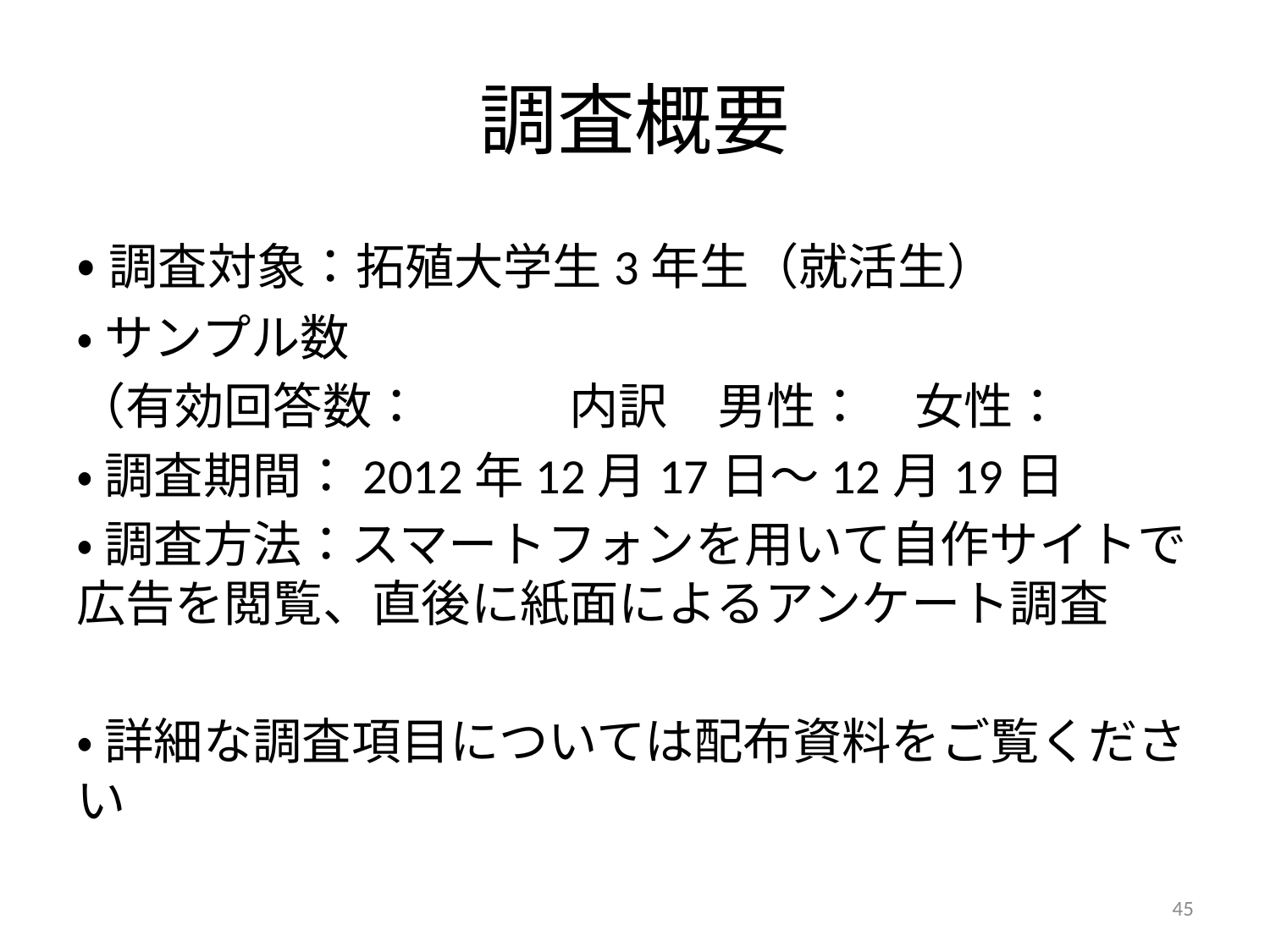

# 調査概要
•調査対象：拓殖大学生3年生（就活生）
•サンプル数
（有効回答数：　　　内訳　男性：　女性：
•調査期間：2012年12月17日～12月19日
•調査方法：スマートフォンを用いて自作サイトで広告を閲覧、直後に紙面によるアンケート調査

•詳細な調査項目については配布資料をご覧ください

45